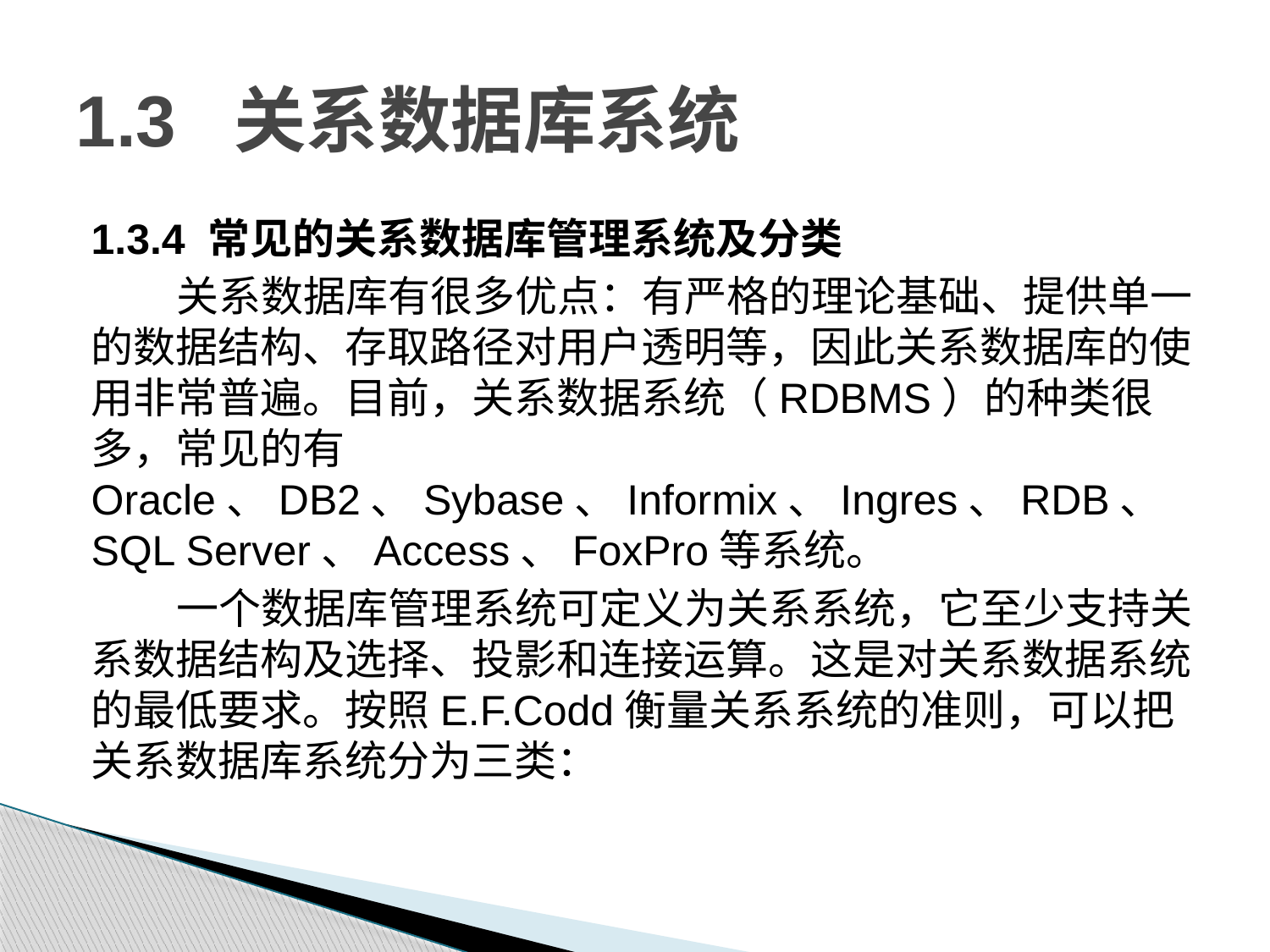

# 1.3  关系数据库系统
1.3.4 常见的关系数据库管理系统及分类
关系数据库有很多优点：有严格的理论基础、提供单一的数据结构、存取路径对用户透明等，因此关系数据库的使用非常普遍。目前，关系数据系统（RDBMS）的种类很多，常见的有Oracle、DB2、Sybase、Informix、Ingres、RDB、SQL Server、Access、FoxPro等系统。
一个数据库管理系统可定义为关系系统，它至少支持关系数据结构及选择、投影和连接运算。这是对关系数据系统的最低要求。按照E.F.Codd衡量关系系统的准则，可以把关系数据库系统分为三类：